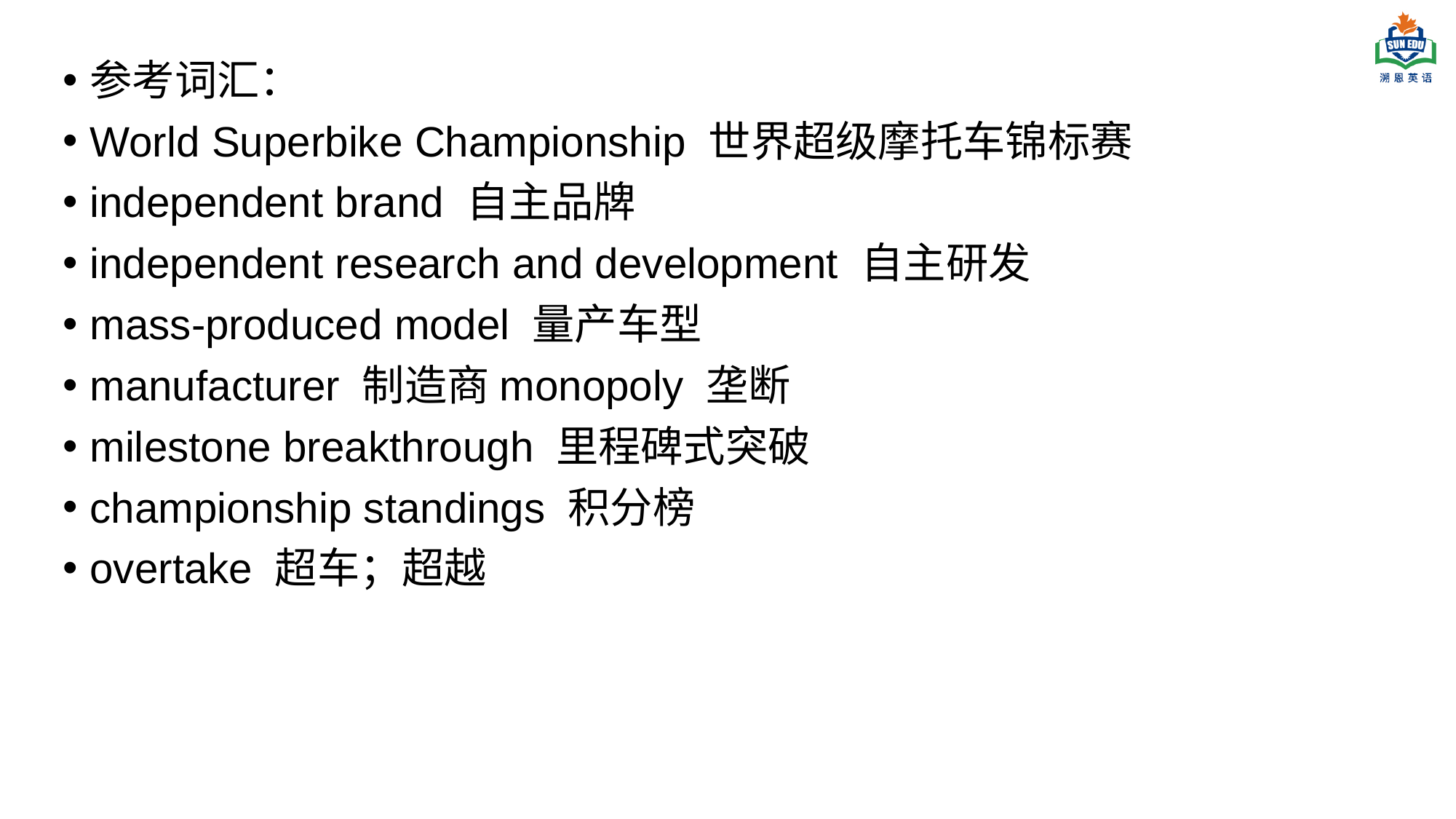

参考词汇：
World Superbike Championship 世界超级摩托车锦标赛
independent brand 自主品牌
independent research and development 自主研发
mass-produced model 量产车型
manufacturer 制造商monopoly 垄断
milestone breakthrough 里程碑式突破
championship standings 积分榜
overtake 超车；超越